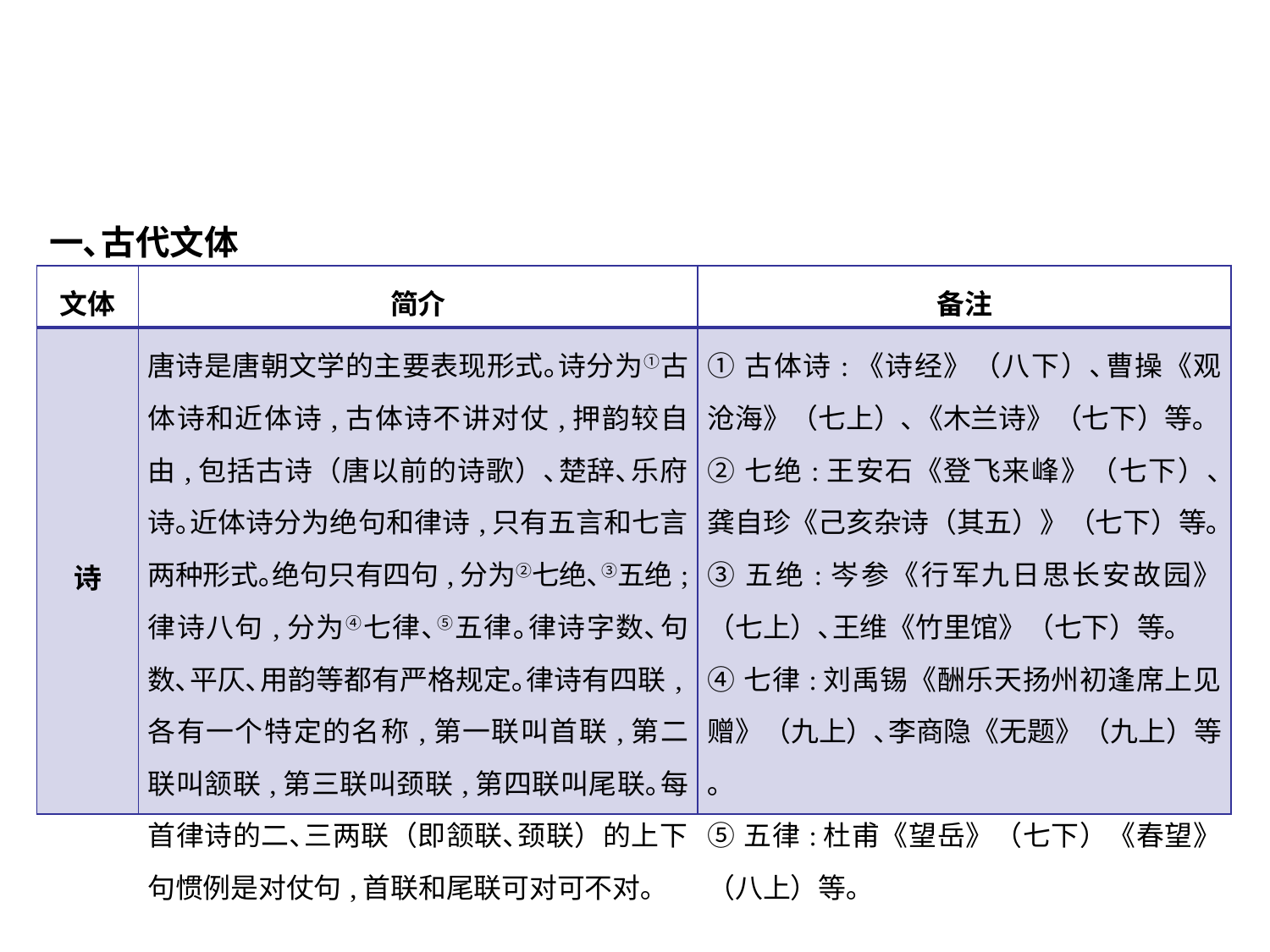

一､古代文体
| 文体 | 简介 | 备注 |
| --- | --- | --- |
| 诗 | 唐诗是唐朝文学的主要表现形式｡诗分为①古体诗和近体诗,古体诗不讲对仗,押韵较自由,包括古诗（唐以前的诗歌）､楚辞､乐府诗｡近体诗分为绝句和律诗,只有五言和七言两种形式｡绝句只有四句,分为②七绝､③五绝;律诗八句,分为④七律､⑤五律｡律诗字数､句数､平仄､用韵等都有严格规定｡律诗有四联,各有一个特定的名称,第一联叫首联,第二联叫颔联,第三联叫颈联,第四联叫尾联｡每首律诗的二､三两联（即颔联､颈联）的上下句惯例是对仗句,首联和尾联可对可不对｡ | ①古体诗:《诗经》（八下）､曹操《观沧海》（七上）､《木兰诗》（七下）等｡ ②七绝:王安石《登飞来峰》（七下）､龚自珍《己亥杂诗（其五）》（七下）等｡ ③五绝:岑参《行军九日思长安故园》（七上）､王维《竹里馆》（七下）等｡ ④七律:刘禹锡《酬乐天扬州初逢席上见赠》（九上）､李商隐《无题》（九上）等｡ ⑤五律:杜甫《望岳》（七下）《春望》（八上）等｡ |